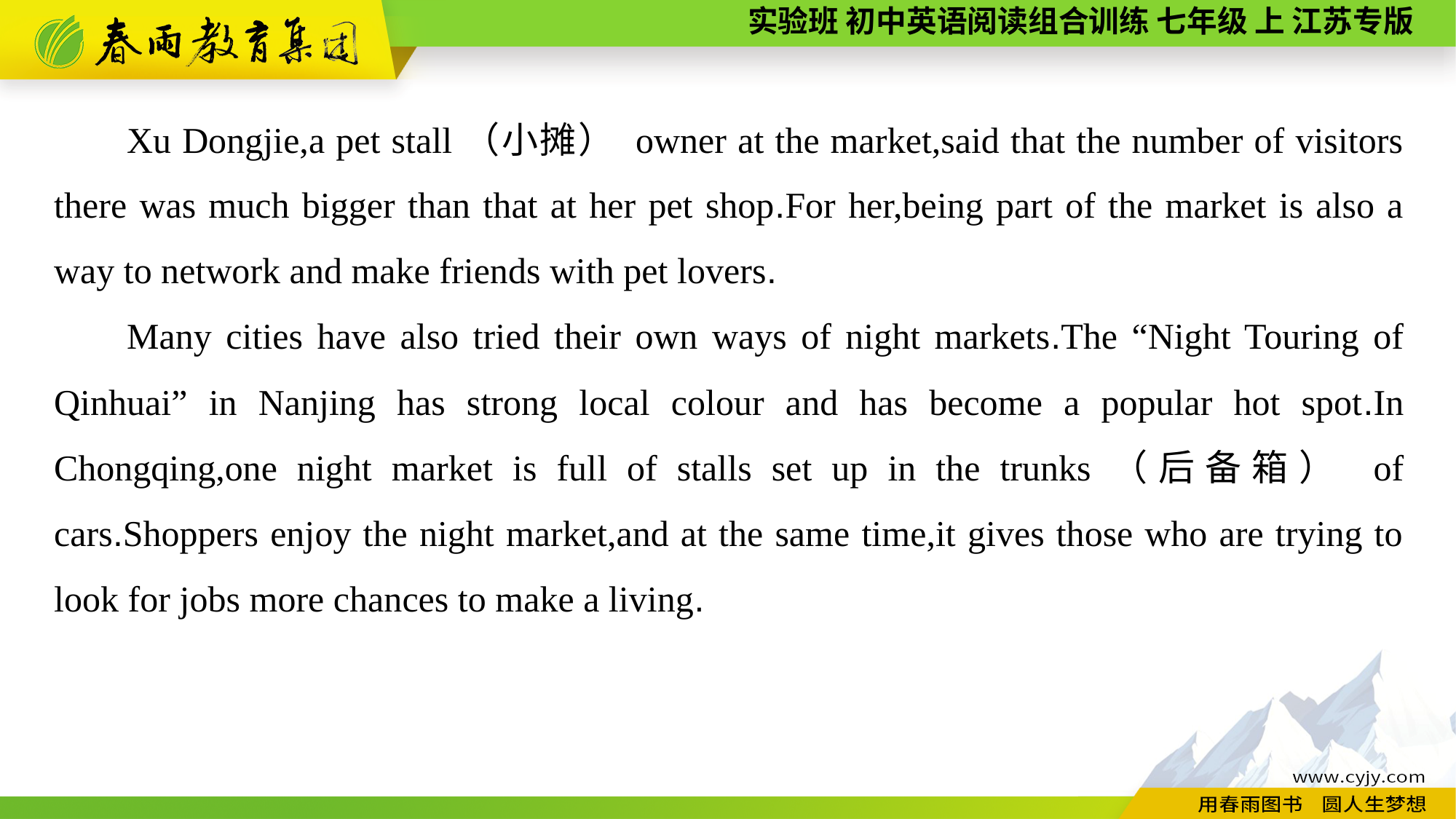

Xu Dongjie,a pet stall（小摊） owner at the market,said that the number of visitors there was much bigger than that at her pet shop.For her,being part of the market is also a way to network and make friends with pet lovers.
Many cities have also tried their own ways of night markets.The “Night Touring of Qinhuai” in Nanjing has strong local colour and has become a popular hot spot.In Chongqing,one night market is full of stalls set up in the trunks（后备箱） of cars.Shoppers enjoy the night market,and at the same time,it gives those who are trying to look for jobs more chances to make a living.